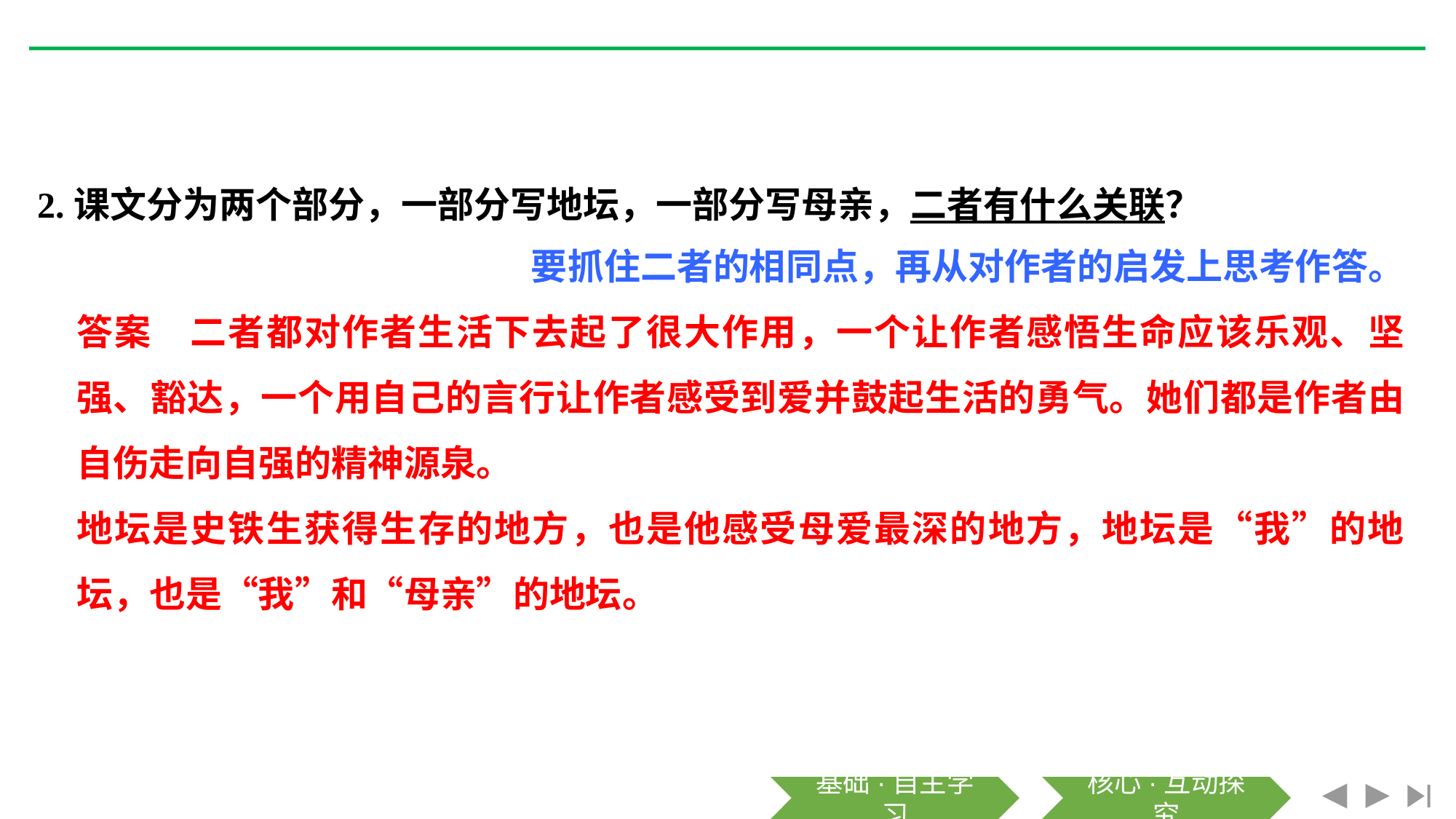

2.课文分为两个部分，一部分写地坛，一部分写母亲，二者有什么关联？
要抓住二者的相同点，再从对作者的启发上思考作答。
答案　二者都对作者生活下去起了很大作用，一个让作者感悟生命应该乐观、坚强、豁达，一个用自己的言行让作者感受到爱并鼓起生活的勇气。她们都是作者由自伤走向自强的精神源泉。
地坛是史铁生获得生存的地方，也是他感受母爱最深的地方，地坛是“我”的地坛，也是“我”和“母亲”的地坛。